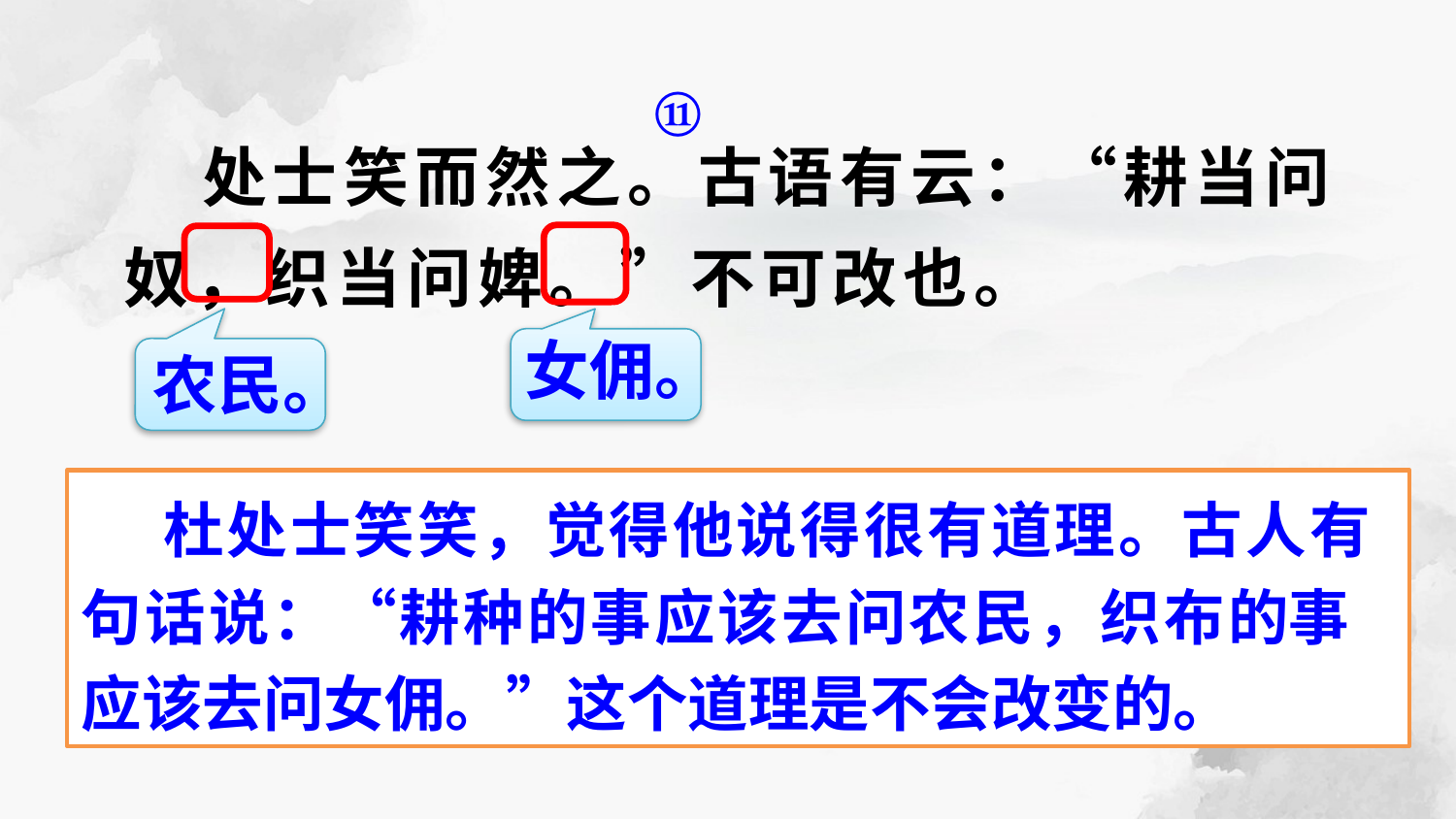

⑪
   处士笑而然之。古语有云：“耕当问奴，织当问婢。”不可改也。

女佣。

农民。

    杜处士笑笑，觉得他说得很有道理。古人有句话说：“耕种的事应该去问农民，织布的事应该去问女佣。”这个道理是不会改变的。
⑪ [然之]认为他说得对。